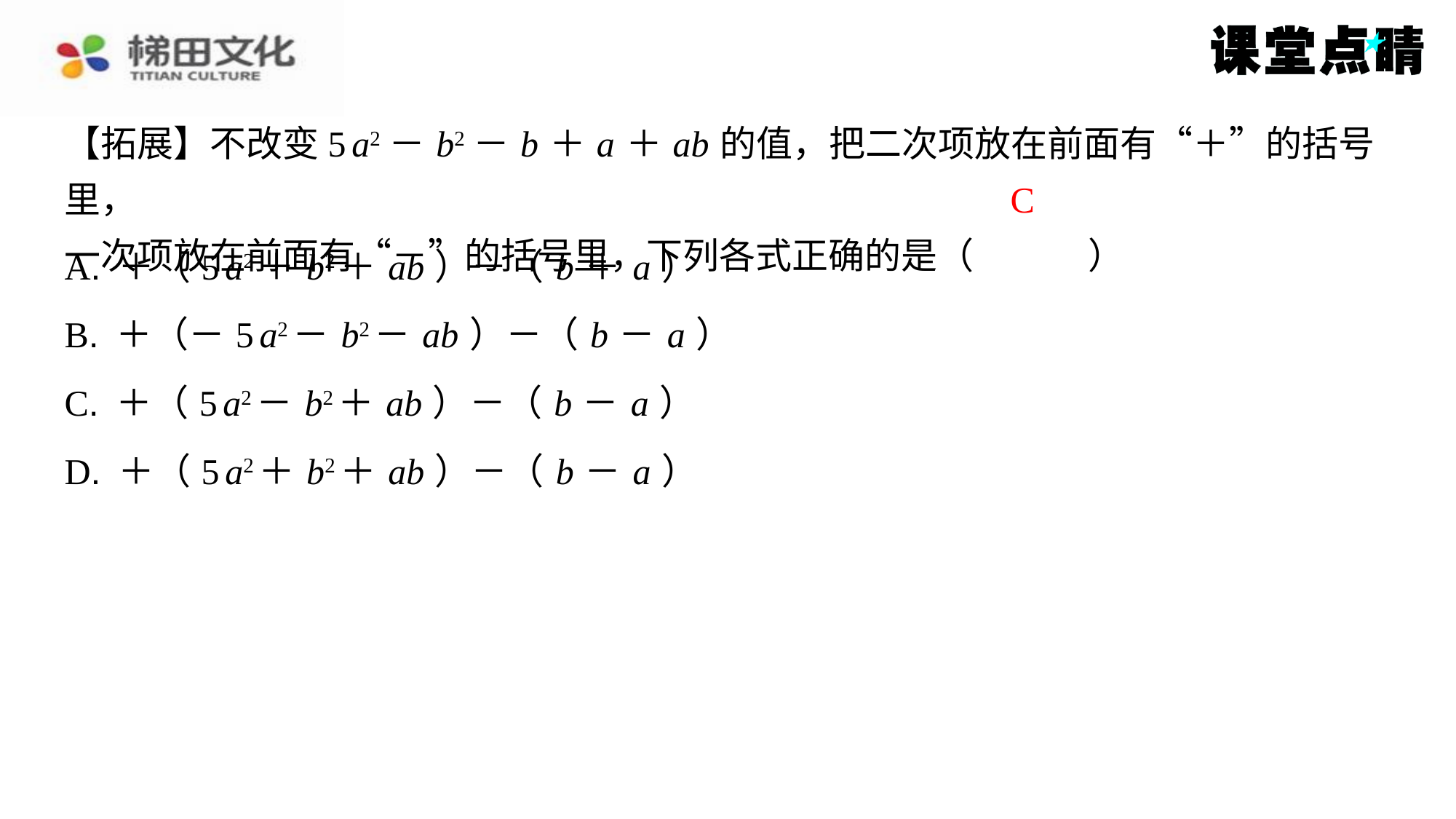

【拓展】不改变5 a2－ b2－ b ＋ a ＋ ab 的值，把二次项放在前面有“＋”的括号里，
一次项放在前面有“－”的括号里，下列各式正确的是（　C　）
C
| A. ＋（5 a2＋ b2＋ ab ）－（ b ＋ a ） |
| --- |
| B. ＋（－5 a2－ b2－ ab ）－（ b － a ） |
| C. ＋（5 a2－ b2＋ ab ）－（ b － a ） |
| D. ＋（5 a2＋ b2＋ ab ）－（ b － a ） |